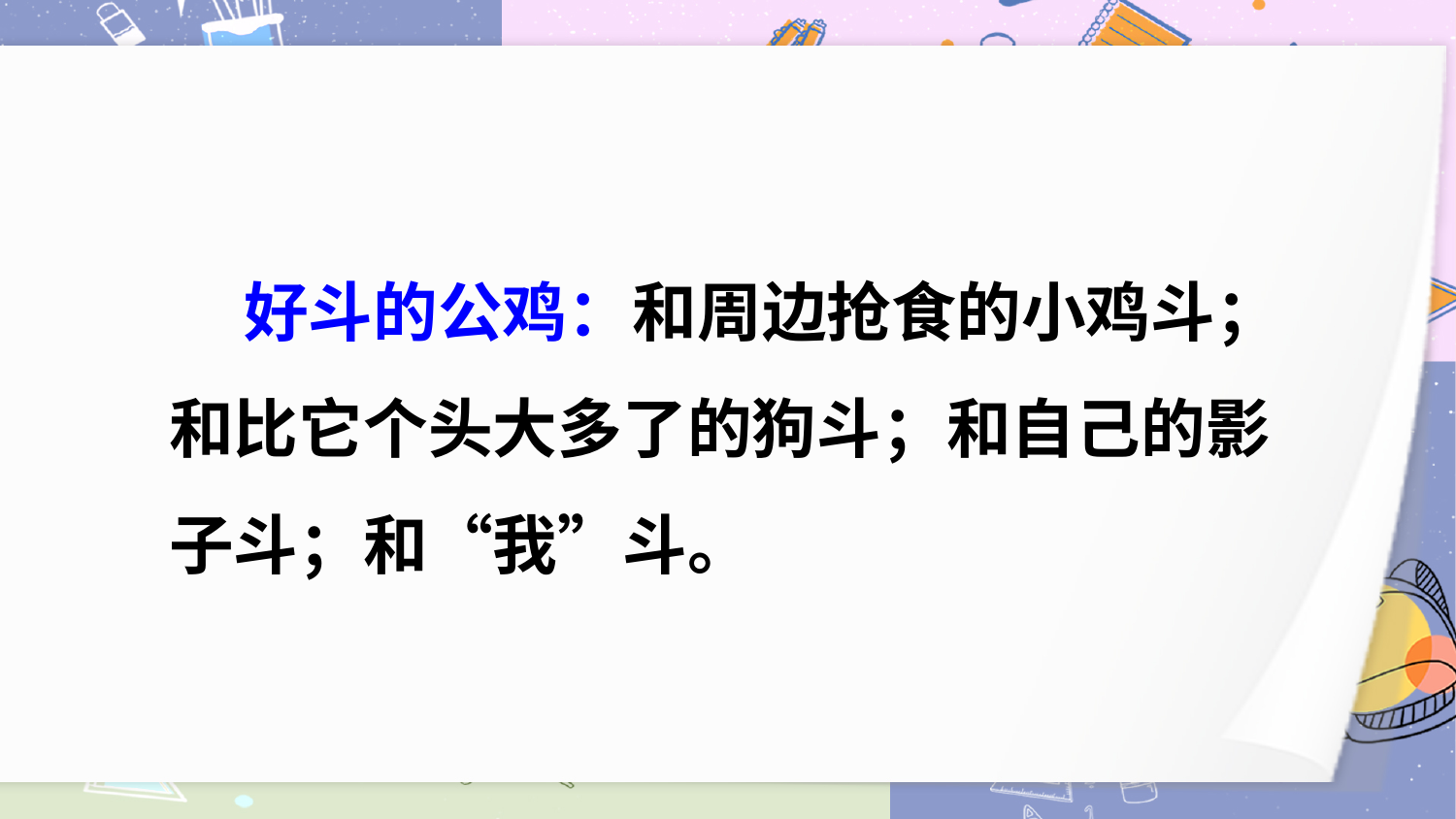

好斗的公鸡：和周边抢食的小鸡斗；和比它个头大多了的狗斗；和自己的影子斗；和“我”斗。